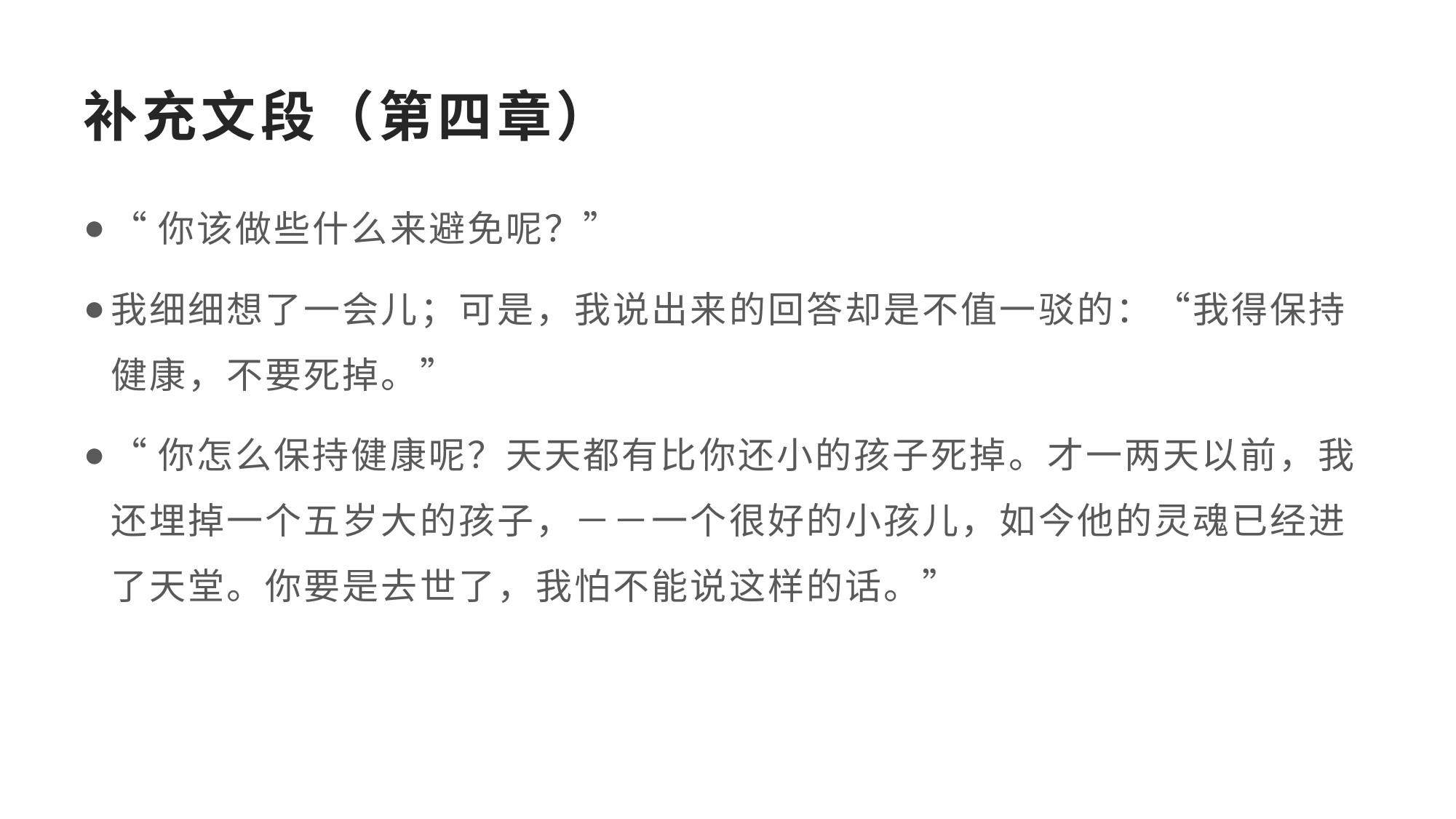

# 补充文段（第四章）
“你该做些什么来避免呢？”
我细细想了一会儿；可是，我说出来的回答却是不值一驳的：“我得保持健康，不要死掉。”
“你怎么保持健康呢？天天都有比你还小的孩子死掉。才一两天以前，我还埋掉一个五岁大的孩子，－－一个很好的小孩儿，如今他的灵魂已经进了天堂。你要是去世了，我怕不能说这样的话。”